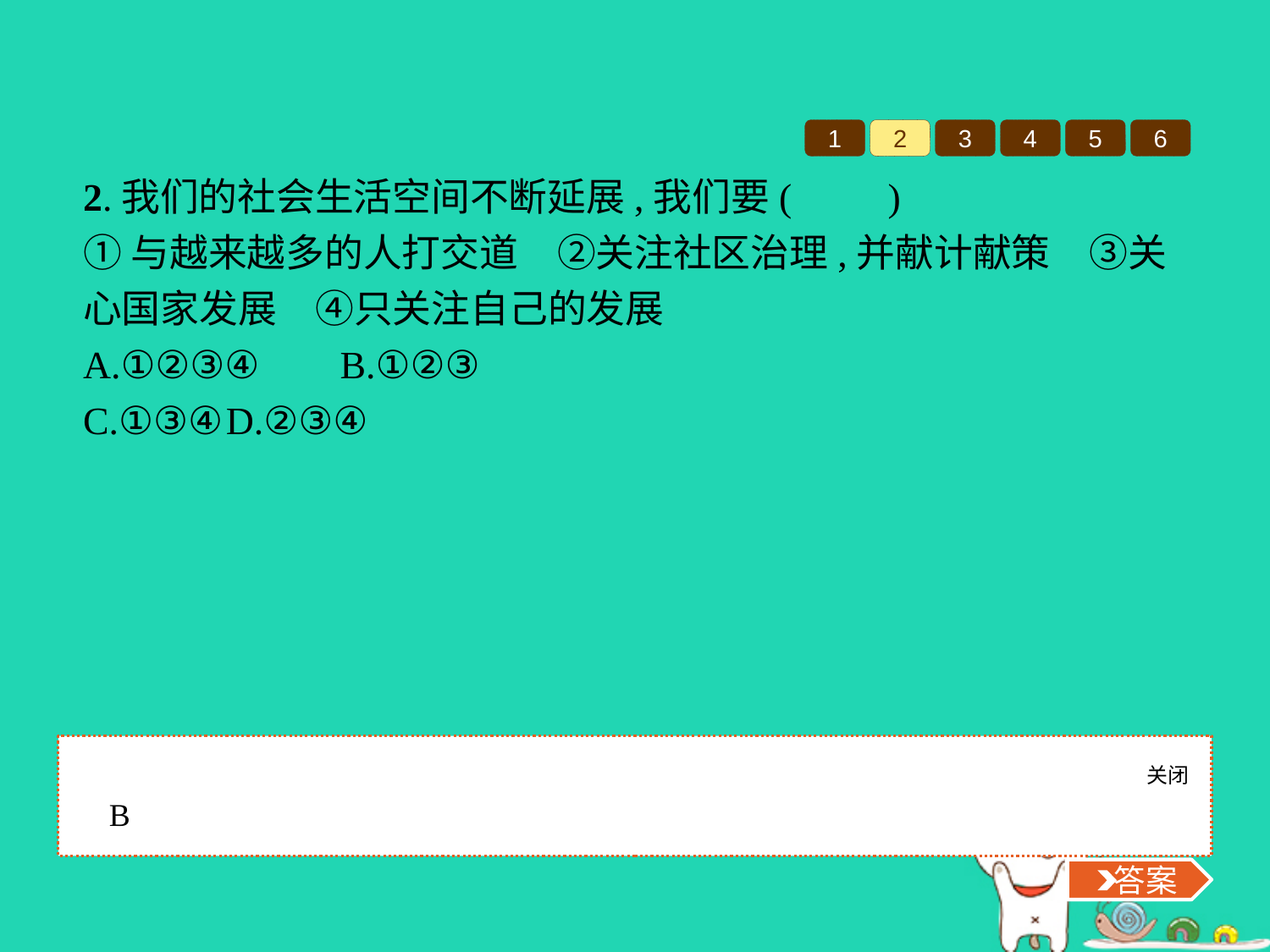

1
2
3
4
5
6
2.我们的社会生活空间不断延展,我们要(　　)
①与越来越多的人打交道　②关注社区治理,并献计献策　③关心国家发展　④只关注自己的发展
A.①②③④	B.①②③
C.①③④	D.②③④

关闭
  答案

B
  答案